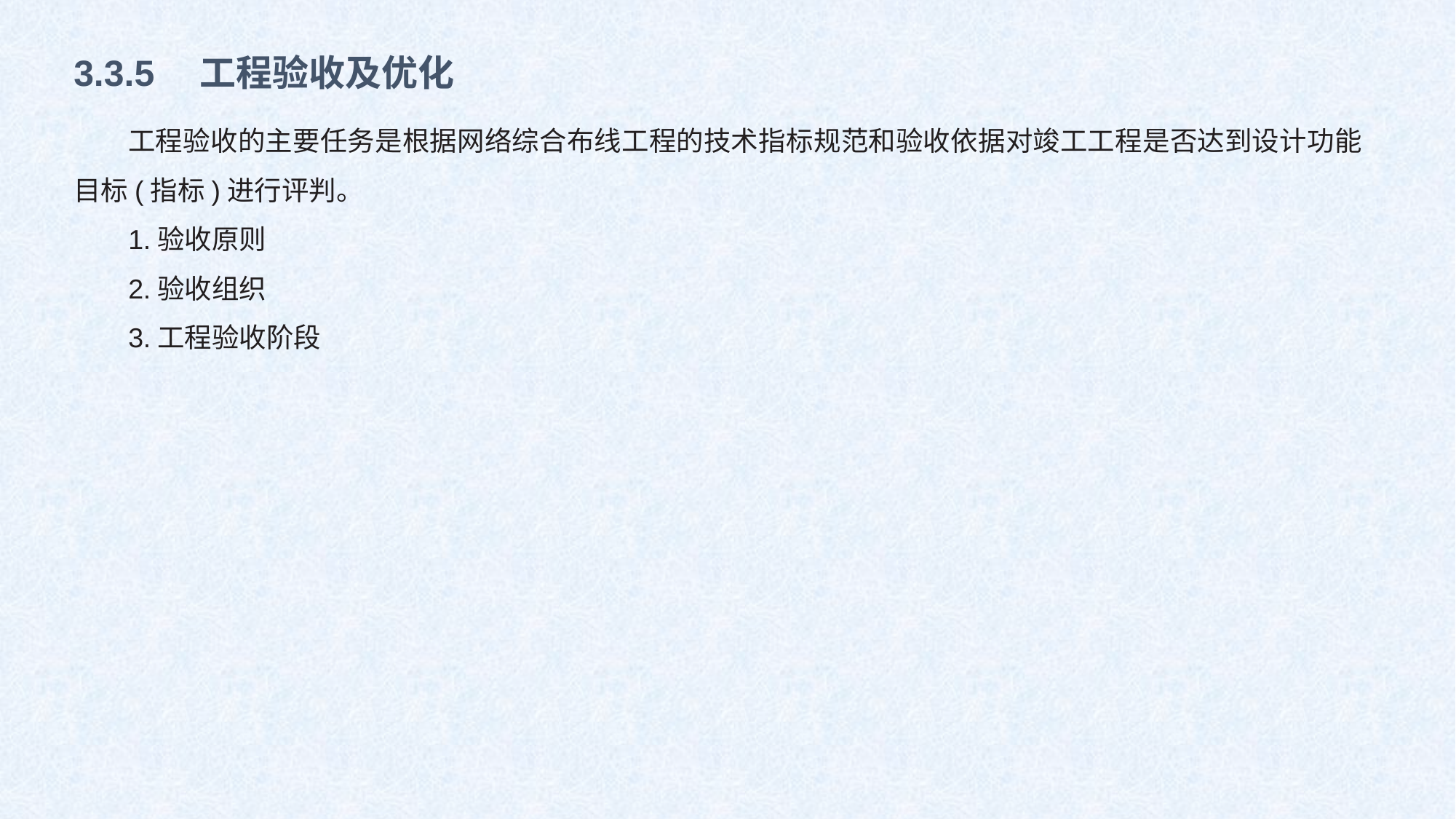

3.3.5　工程验收及优化
工程验收的主要任务是根据网络综合布线工程的技术指标规范和验收依据对竣工工程是否达到设计功能目标(指标)进行评判。
1.验收原则
2.验收组织
3.工程验收阶段